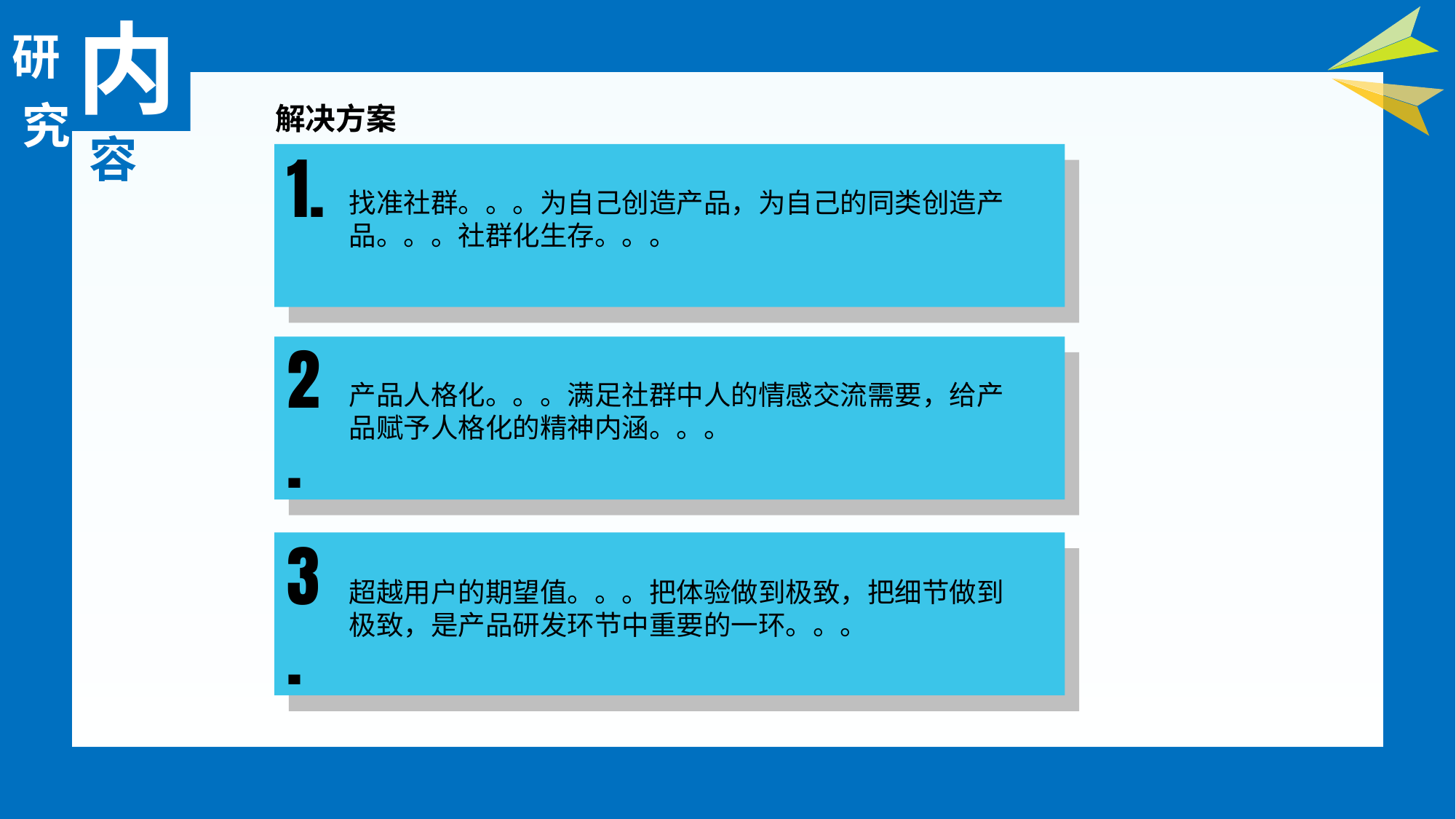

内
研

究
解决方案
容

1.
找准社群。。。为自己创造产品，为自己的同类创造产品。。。社群化生存。。。
2.

产品人格化。。。满足社群中人的情感交流需要，给产品赋予人格化的精神内涵。。。

3.
超越用户的期望值。。。把体验做到极致，把细节做到极致，是产品研发环节中重要的一环。。。